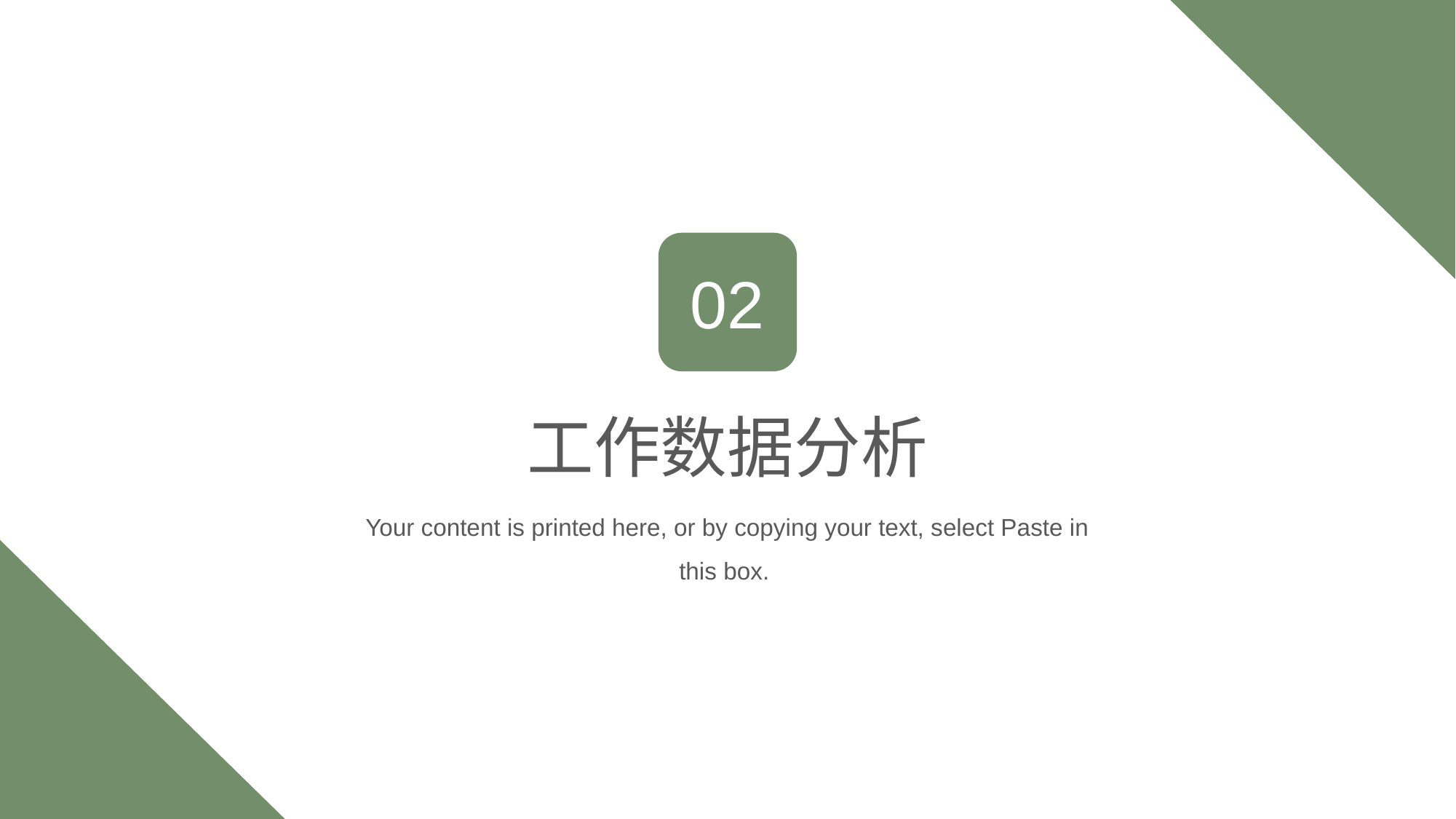

02
工作数据分析
Your content is printed here, or by copying your text, select Paste in this box.